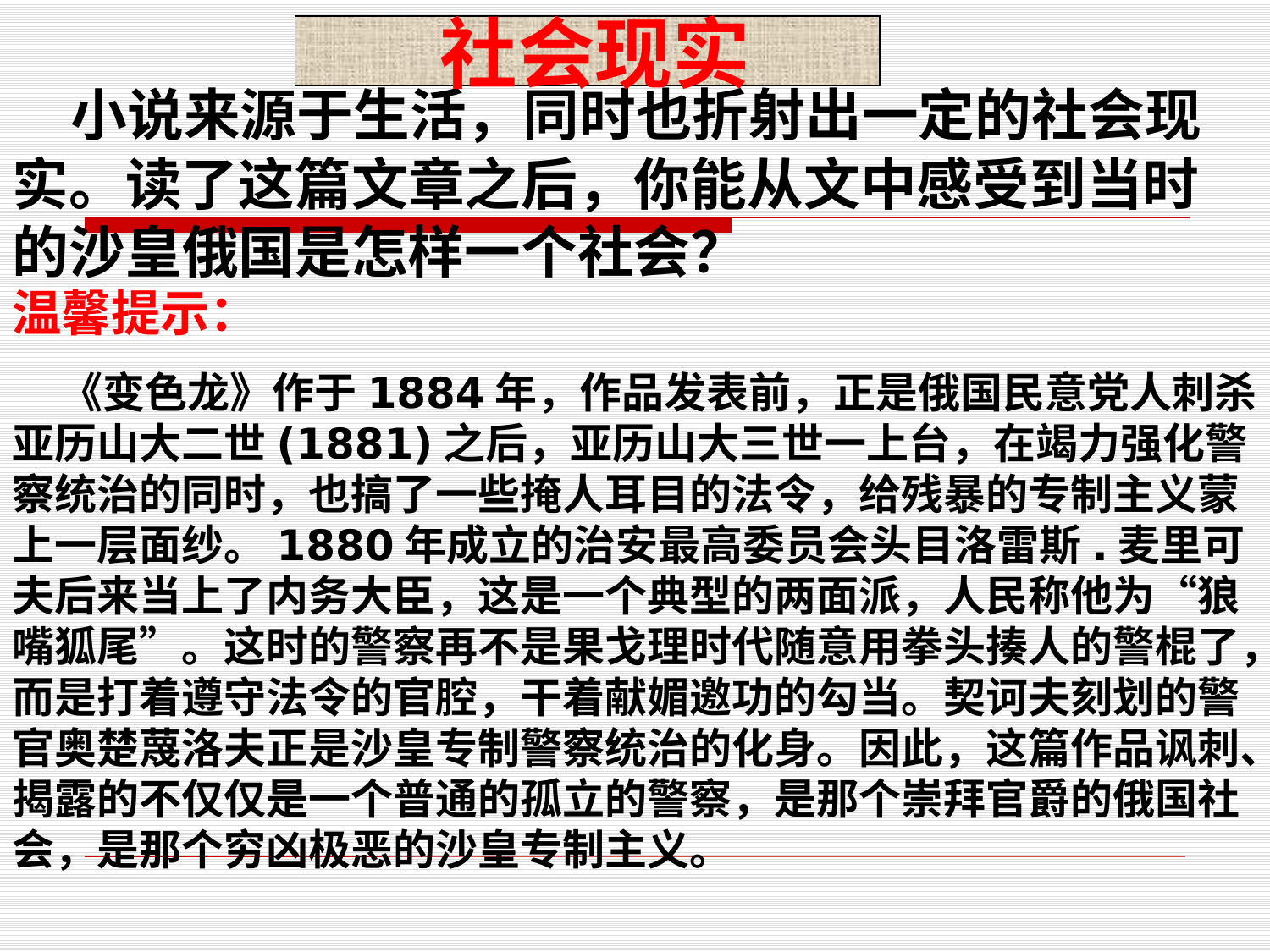

社会现实
   小说来源于生活，同时也折射出一定的社会现实。读了这篇文章之后，你能从文中感受到当时的沙皇俄国是怎样一个社会？
温馨提示：
    《变色龙》作于1884年，作品发表前，正是俄国民意党人刺杀亚历山大二世(1881)之后，亚历山大三世一上台，在竭力强化警察统治的同时，也搞了一些掩人耳目的法令，给残暴的专制主义蒙上一层面纱。1880年成立的治安最高委员会头目洛雷斯.麦里可夫后来当上了内务大臣，这是一个典型的两面派，人民称他为“狼嘴狐尾”。这时的警察再不是果戈理时代随意用拳头揍人的警棍了，而是打着遵守法令的官腔，干着献媚邀功的勾当。契诃夫刻划的警官奥楚蔑洛夫正是沙皇专制警察统治的化身。因此，这篇作品讽刺、揭露的不仅仅是一个普通的孤立的警察，是那个崇拜官爵的俄国社会，是那个穷凶极恶的沙皇专制主义。